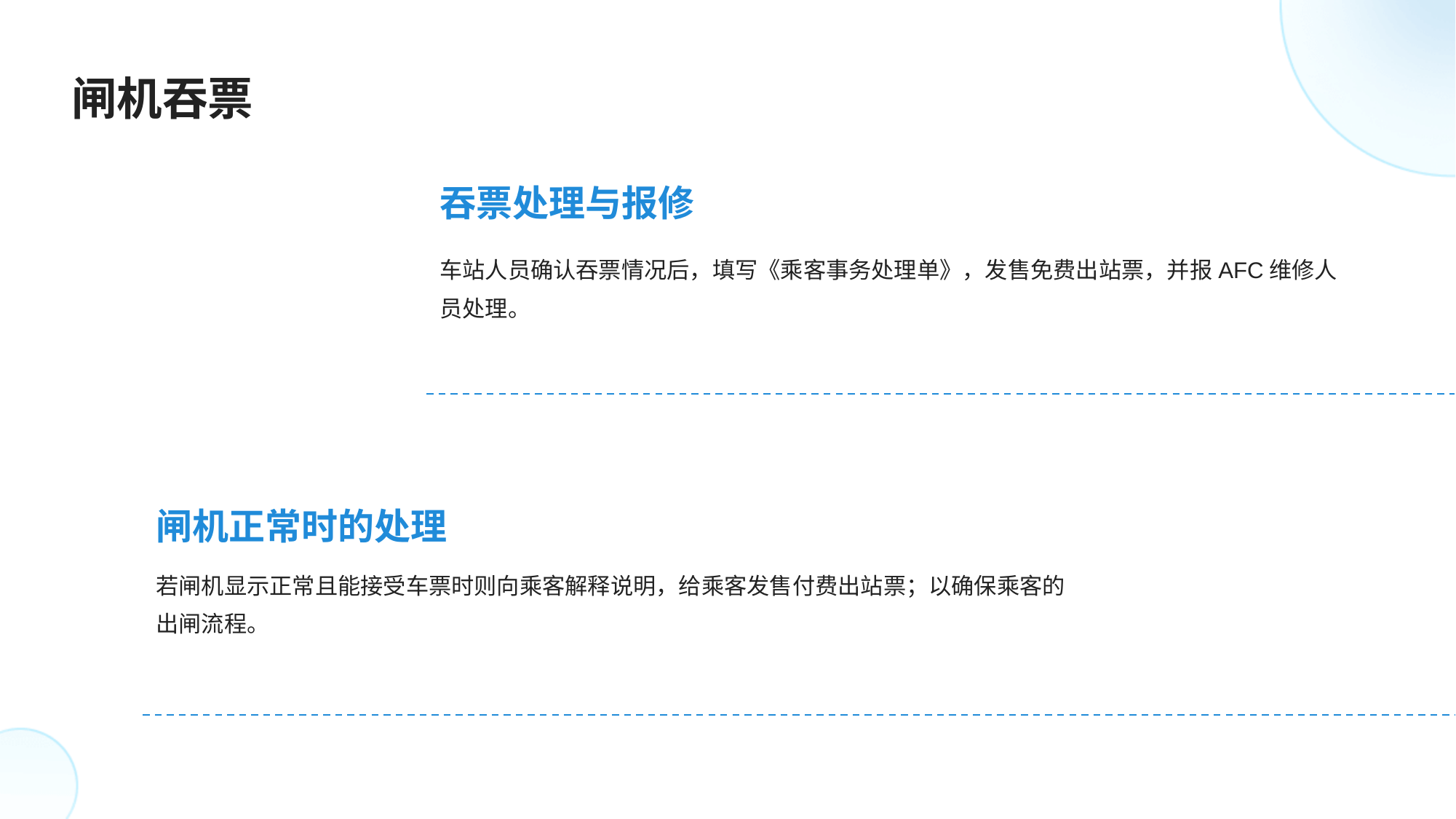

闸机吞票
吞票处理与报修
车站人员确认吞票情况后，填写《乘客事务处理单》，发售免费出站票，并报AFC维修人员处理。
闸机正常时的处理
若闸机显示正常且能接受车票时则向乘客解释说明，给乘客发售付费出站票；以确保乘客的出闸流程。